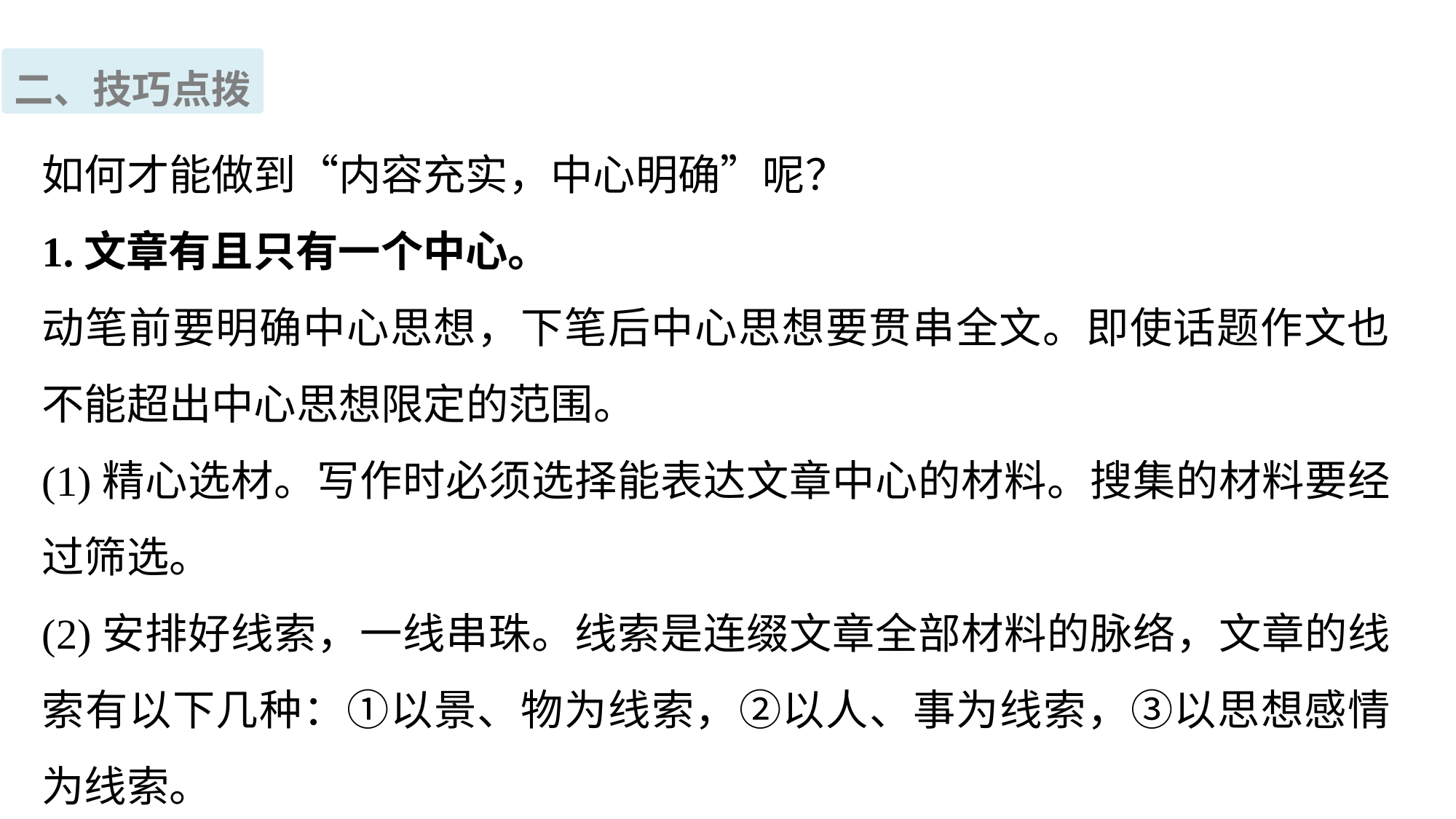

二、技巧点拨
如何才能做到“内容充实，中心明确”呢？
1.文章有且只有一个中心。
动笔前要明确中心思想，下笔后中心思想要贯串全文。即使话题作文也不能超出中心思想限定的范围。
(1)精心选材。写作时必须选择能表达文章中心的材料。搜集的材料要经过筛选。
(2)安排好线索，一线串珠。线索是连缀文章全部材料的脉络，文章的线索有以下几种：①以景、物为线索，②以人、事为线索，③以思想感情为线索。